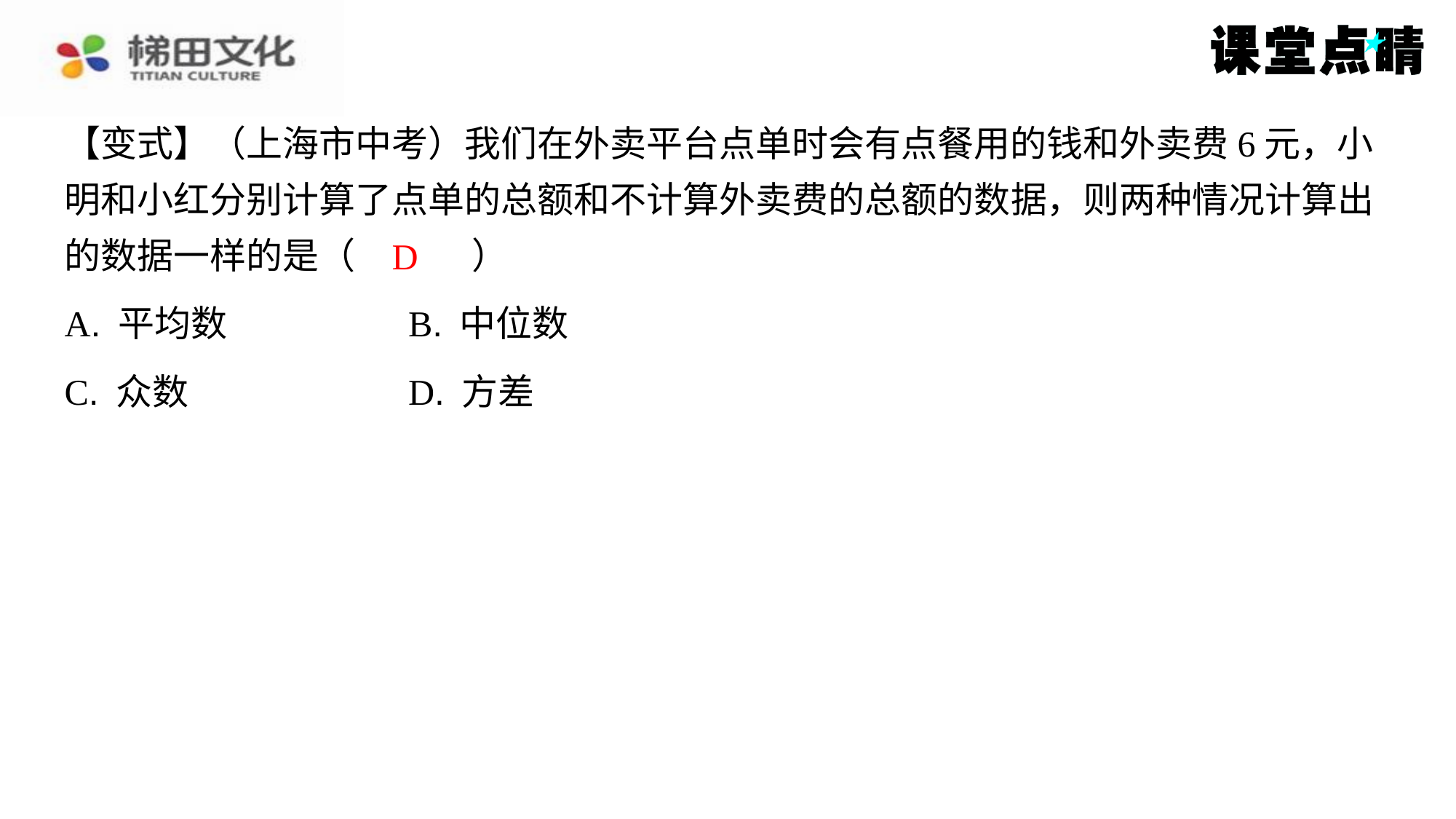

【变式】（上海市中考）我们在外卖平台点单时会有点餐用的钱和外卖费6元，小
明和小红分别计算了点单的总额和不计算外卖费的总额的数据，则两种情况计算出
的数据一样的是（　D　）
D
| A. 平均数 | B. 中位数 |
| --- | --- |
| C. 众数 | D. 方差 |